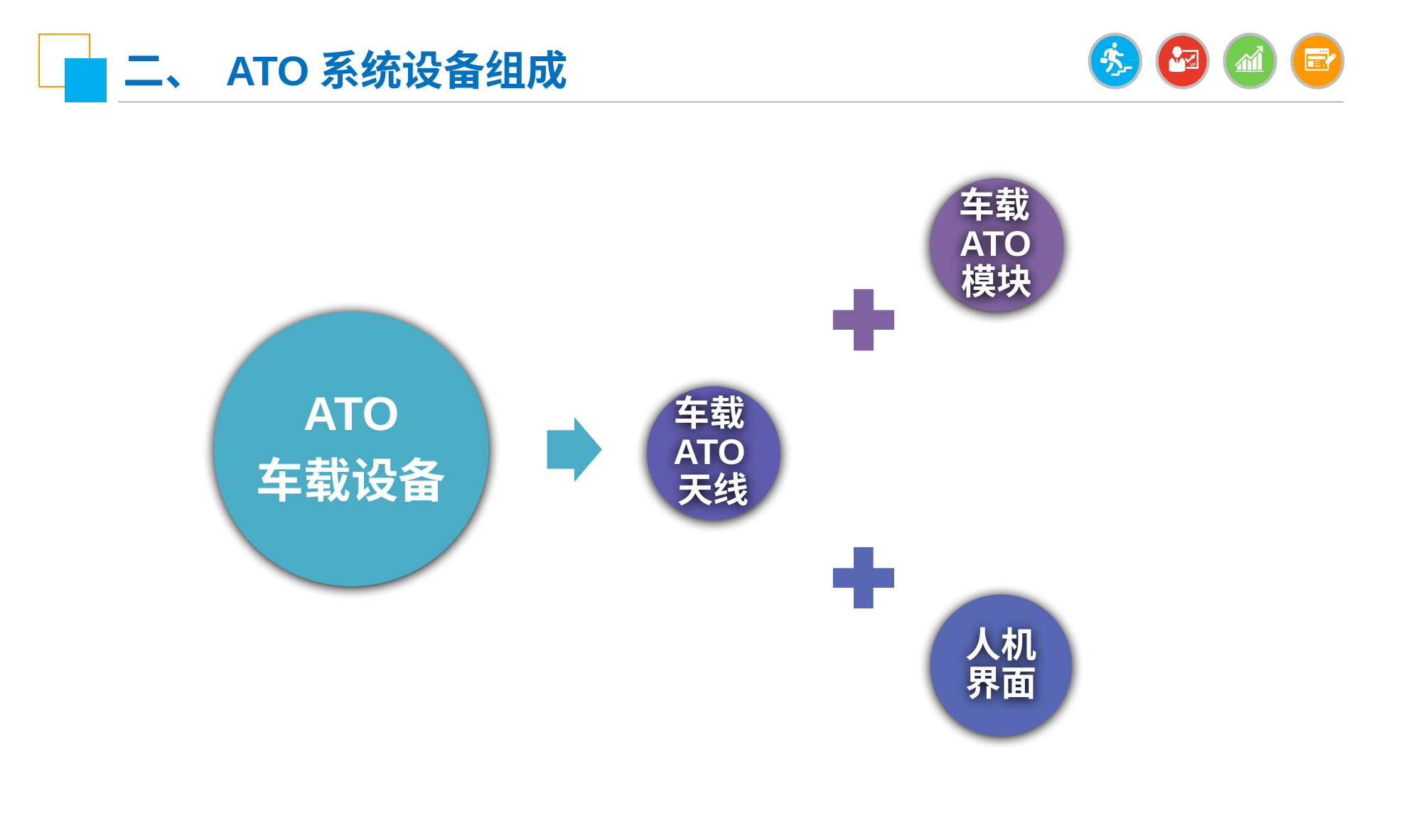

二、 ATO系统设备组成

车载ATO模块

ATO
车载设备

车载ATO天线

人机界面